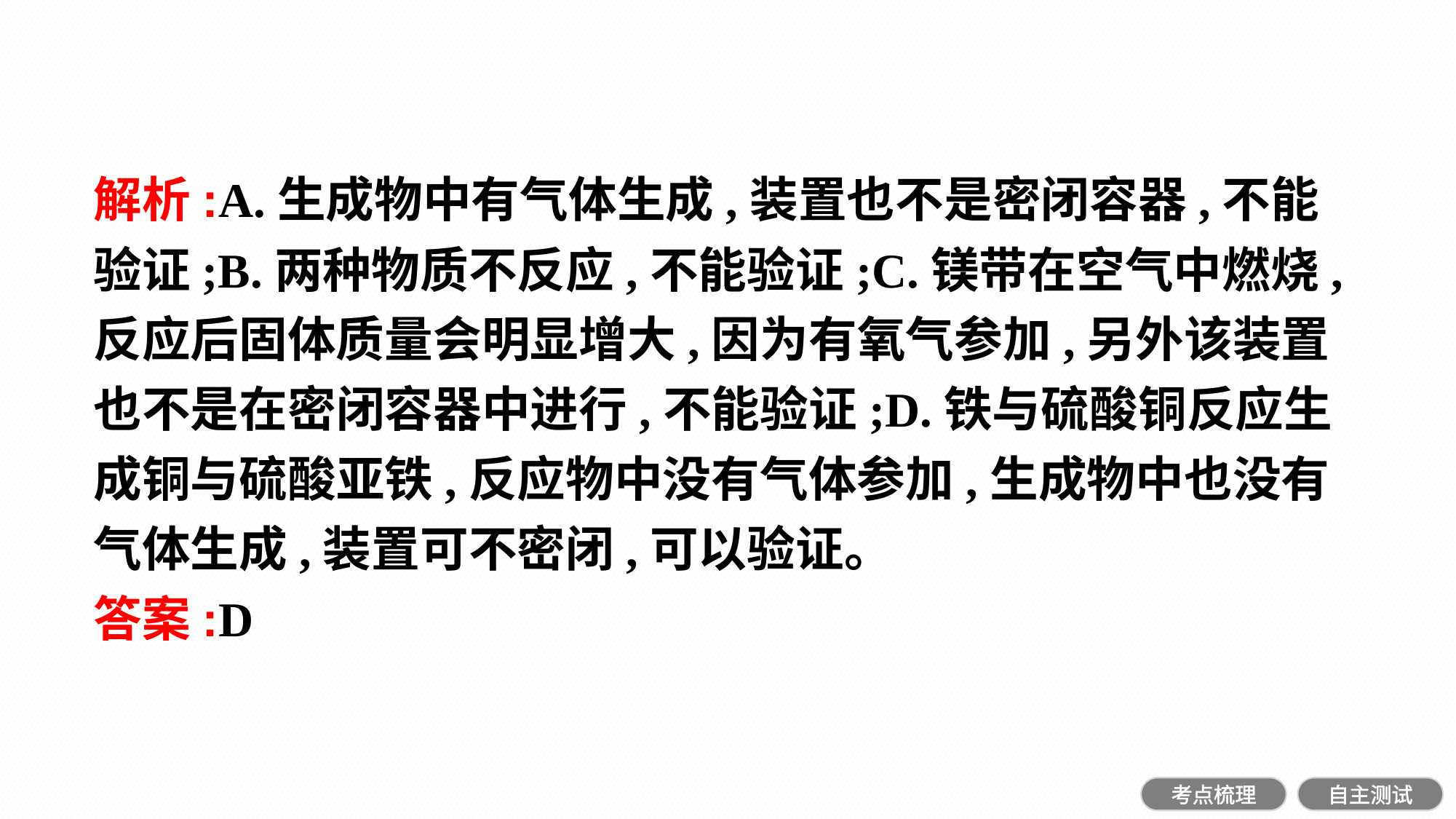

解析:A.生成物中有气体生成,装置也不是密闭容器,不能验证;B.两种物质不反应,不能验证;C.镁带在空气中燃烧,反应后固体质量会明显增大,因为有氧气参加,另外该装置也不是在密闭容器中进行,不能验证;D.铁与硫酸铜反应生成铜与硫酸亚铁,反应物中没有气体参加,生成物中也没有气体生成,装置可不密闭,可以验证。
答案:D